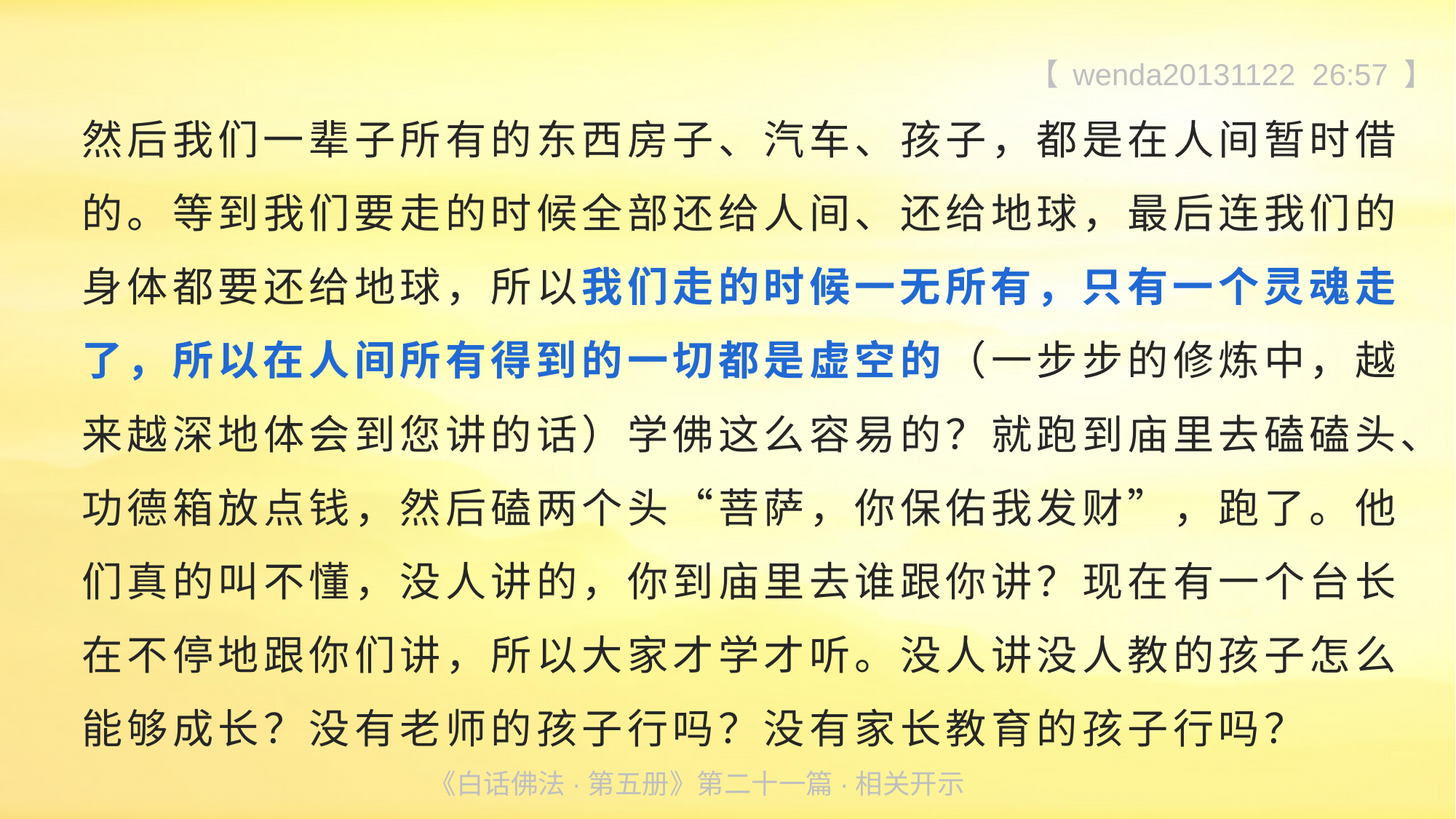

【 wenda20131122  26:57 】
然后我们一辈子所有的东西房子、汽车、孩子，都是在人间暂时借的。等到我们要走的时候全部还给人间、还给地球，最后连我们的身体都要还给地球，所以我们走的时候一无所有，只有一个灵魂走了，所以在人间所有得到的一切都是虚空的（一步步的修炼中，越来越深地体会到您讲的话）学佛这么容易的？就跑到庙里去磕磕头、功德箱放点钱，然后磕两个头“菩萨，你保佑我发财”，跑了。他们真的叫不懂，没人讲的，你到庙里去谁跟你讲？现在有一个台长在不停地跟你们讲，所以大家才学才听。没人讲没人教的孩子怎么能够成长？没有老师的孩子行吗？没有家长教育的孩子行吗？
《白话佛法·第五册》第二十一篇·相关开示